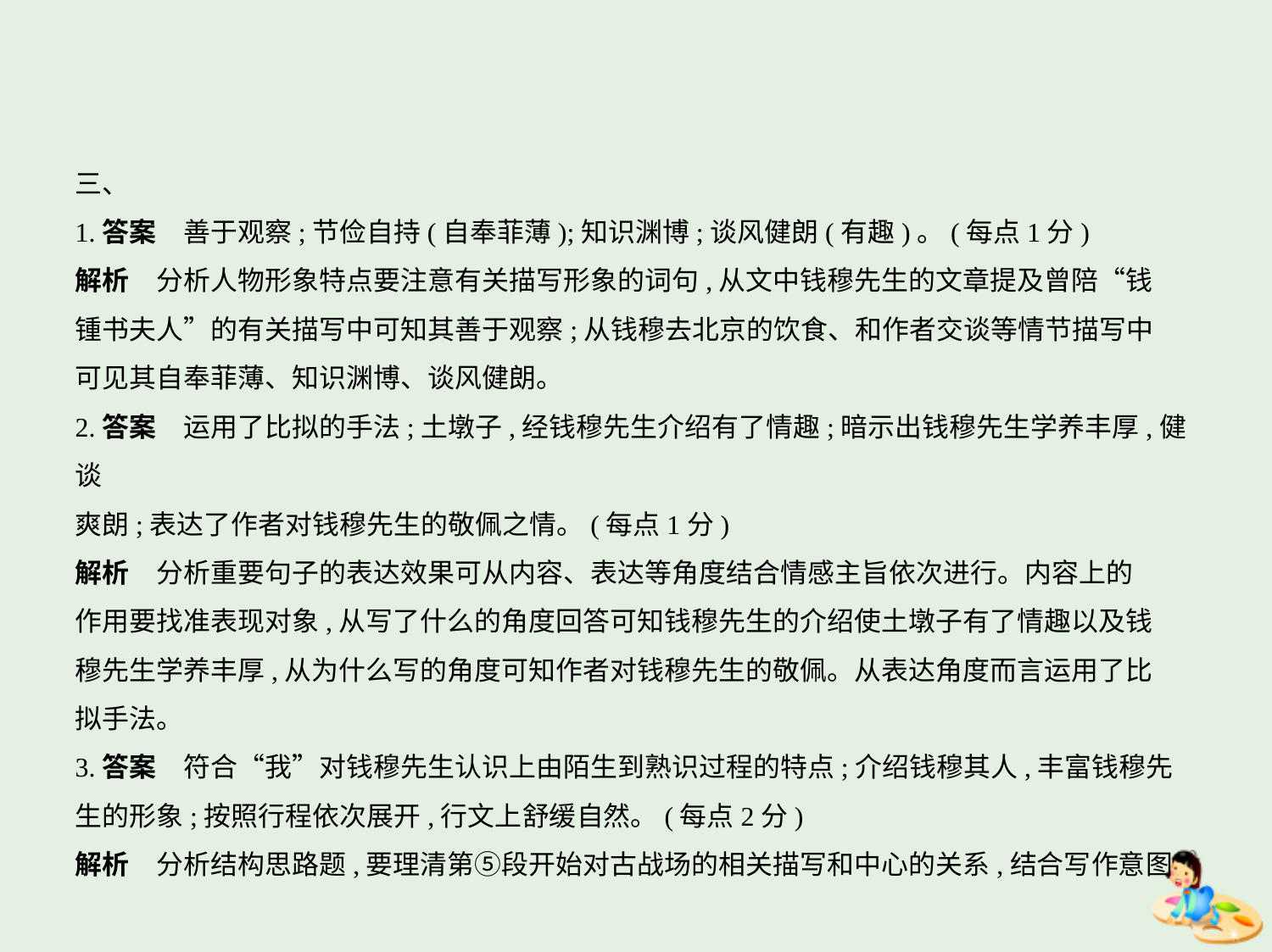

三、
1.答案　善于观察;节俭自持(自奉菲薄);知识渊博;谈风健朗(有趣)。(每点1分)
解析　分析人物形象特点要注意有关描写形象的词句,从文中钱穆先生的文章提及曾陪“钱
锺书夫人”的有关描写中可知其善于观察;从钱穆去北京的饮食、和作者交谈等情节描写中
可见其自奉菲薄、知识渊博、谈风健朗。
2.答案　运用了比拟的手法;土墩子,经钱穆先生介绍有了情趣;暗示出钱穆先生学养丰厚,健谈
爽朗;表达了作者对钱穆先生的敬佩之情。(每点1分)
解析　分析重要句子的表达效果可从内容、表达等角度结合情感主旨依次进行。内容上的
作用要找准表现对象,从写了什么的角度回答可知钱穆先生的介绍使土墩子有了情趣以及钱
穆先生学养丰厚,从为什么写的角度可知作者对钱穆先生的敬佩。从表达角度而言运用了比
拟手法。
3.答案　符合“我”对钱穆先生认识上由陌生到熟识过程的特点;介绍钱穆其人,丰富钱穆先
生的形象;按照行程依次展开,行文上舒缓自然。(每点2分)
解析　分析结构思路题,要理清第⑤段开始对古战场的相关描写和中心的关系,结合写作意图